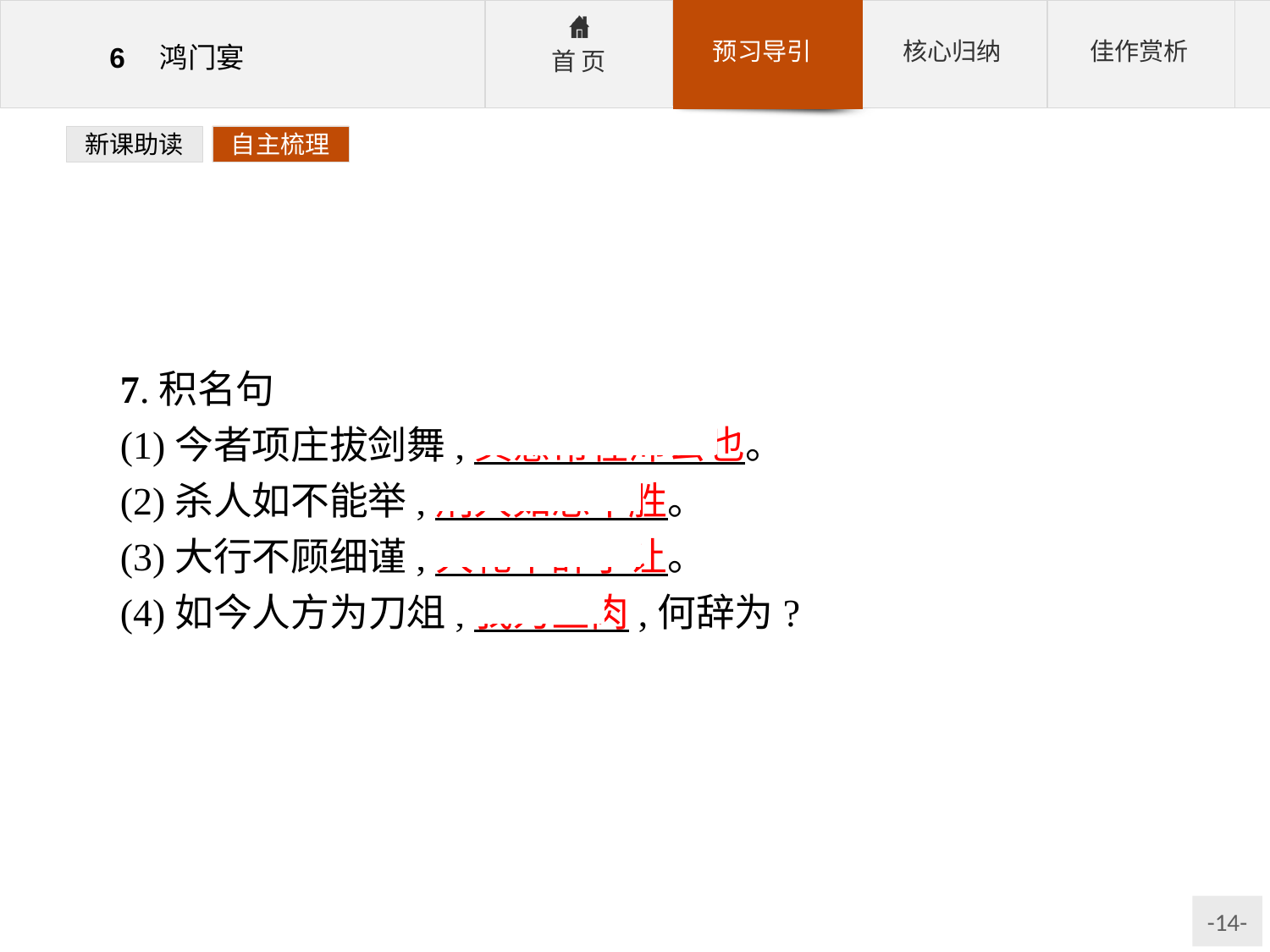

新课助读
自主梳理
7.积名句
(1)今者项庄拔剑舞,其意常在沛公也。
(2)杀人如不能举,刑人如恐不胜。
(3)大行不顾细谨,大礼不辞小让。
(4)如今人方为刀俎,我为鱼肉,何辞为?